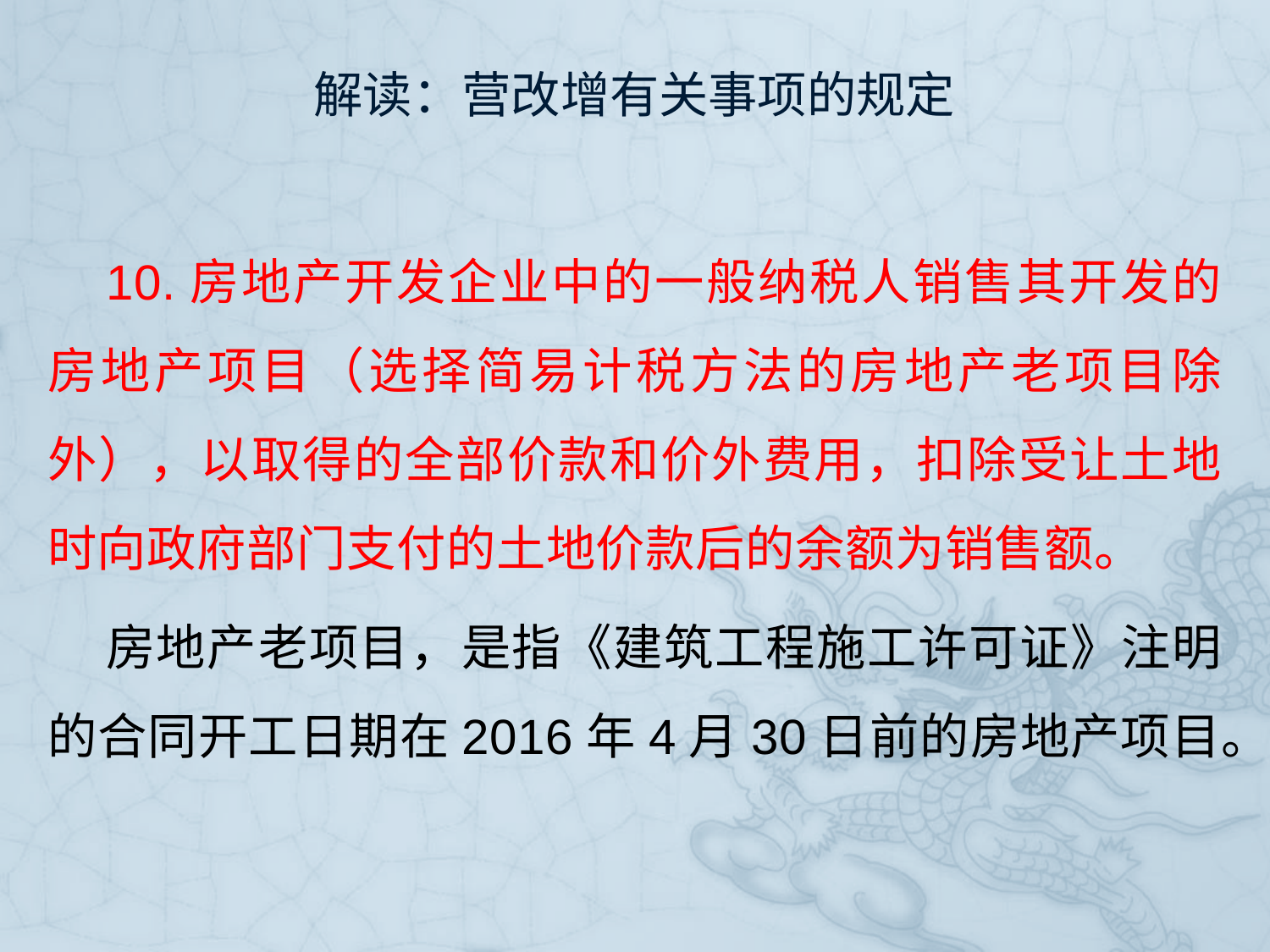

# 解读：营改增有关事项的规定

10.房地产开发企业中的一般纳税人销售其开发的房地产项目（选择简易计税方法的房地产老项目除外），以取得的全部价款和价外费用，扣除受让土地时向政府部门支付的土地价款后的余额为销售额。
房地产老项目，是指《建筑工程施工许可证》注明的合同开工日期在2016年4月30日前的房地产项目。